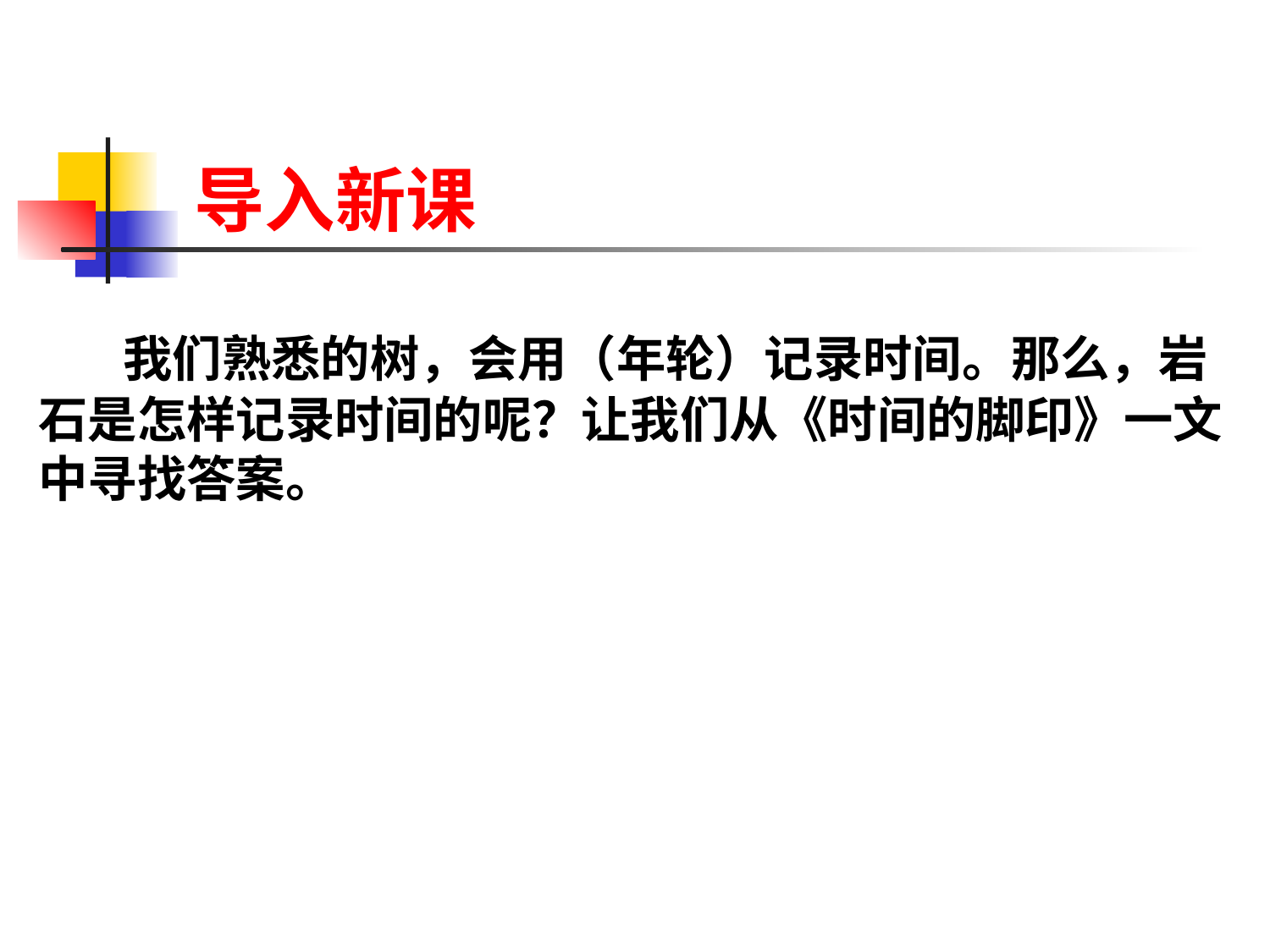

导入新课
      我们熟悉的树，会用（年轮）记录时间。那么，岩石是怎样记录时间的呢？让我们从《时间的脚印》一文中寻找答案。